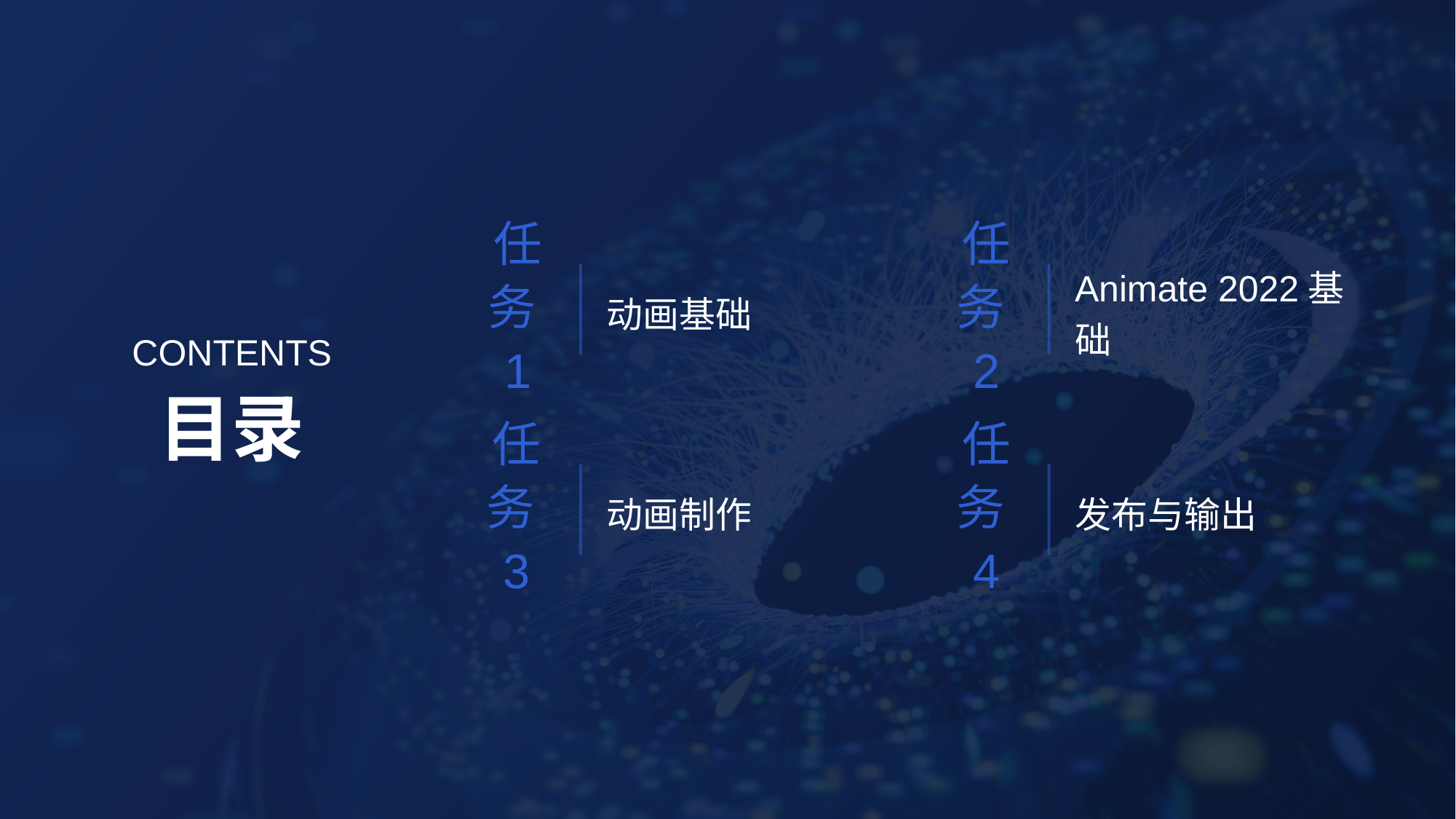

动画基础
Animate 2022基础

任务1
任务2
CONTENTS
目录
动画制作
发布与输出

任务3
任务4